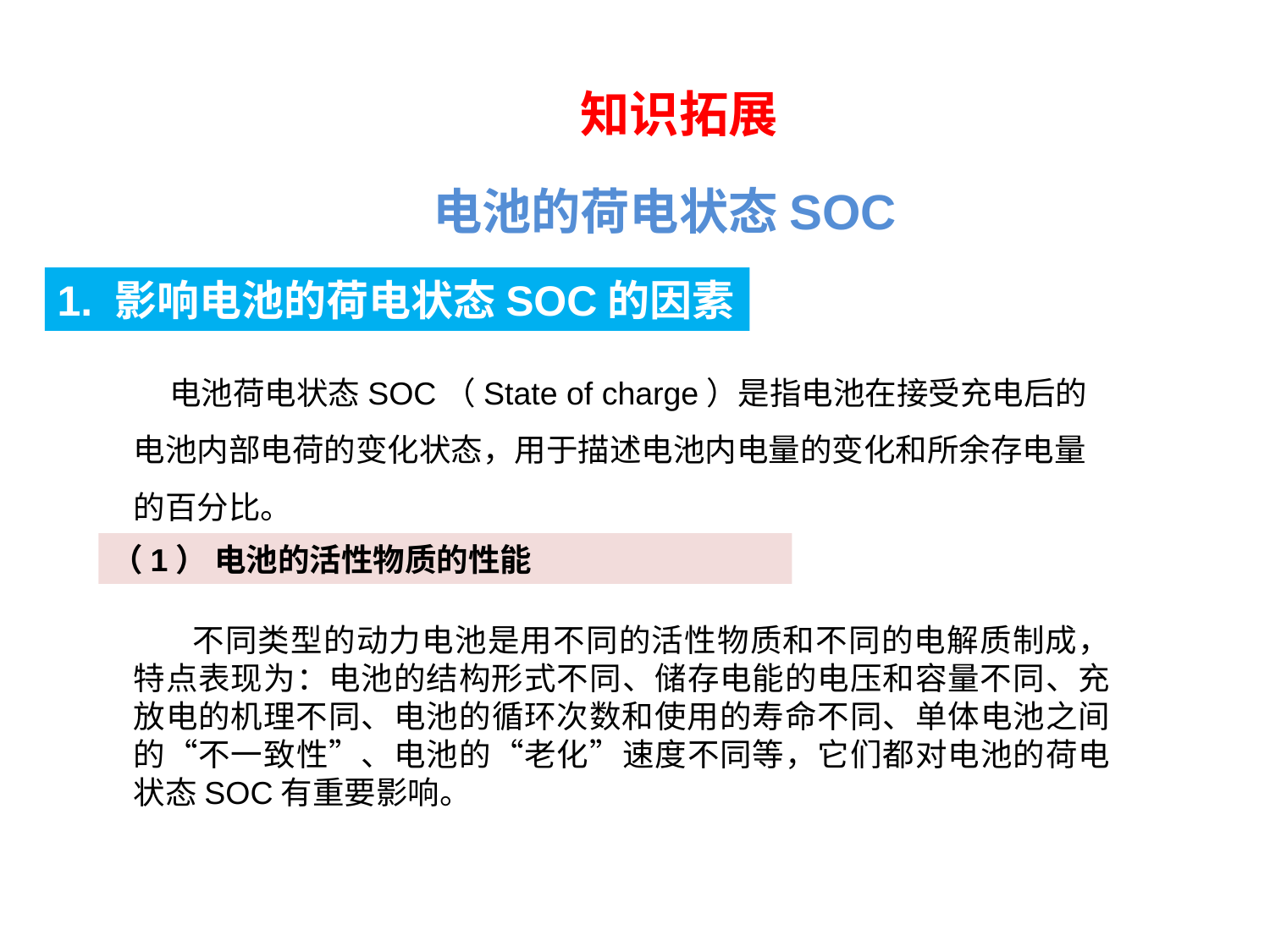

知识拓展
电池的荷电状态SOC
1. 影响电池的荷电状态SOC的因素
    电池荷电状态SOC（State of charge）是指电池在接受充电后的电池内部电荷的变化状态，用于描述电池内电量的变化和所余存电量的百分比。
（1） 电池的活性物质的性能
 不同类型的动力电池是用不同的活性物质和不同的电解质制成，特点表现为：电池的结构形式不同、储存电能的电压和容量不同、充放电的机理不同、电池的循环次数和使用的寿命不同、单体电池之间的“不一致性”、电池的“老化”速度不同等，它们都对电池的荷电状态SOC有重要影响。